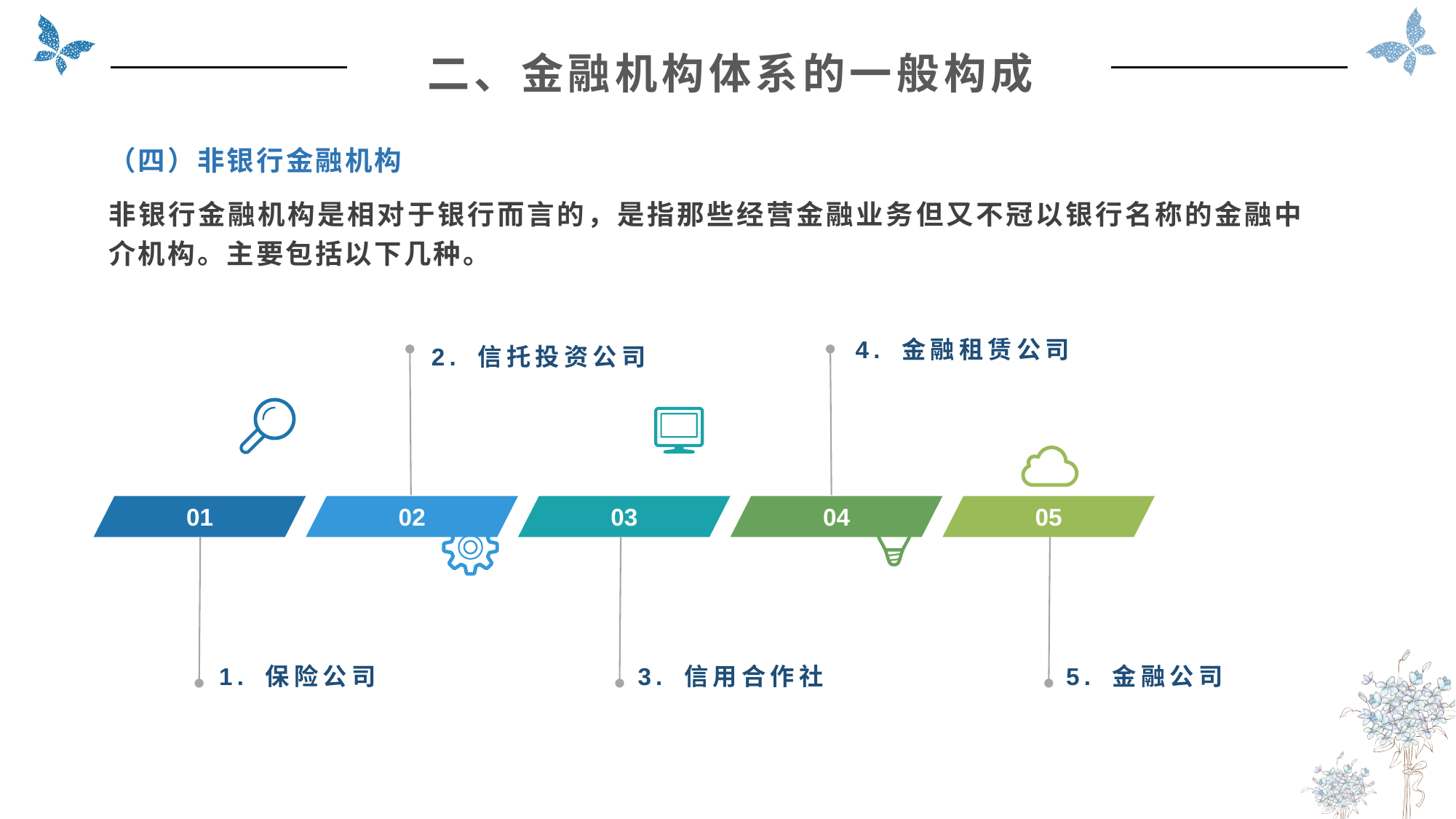

二、金融机构体系的一般构成
（四）非银行金融机构
非银行金融机构是相对于银行而言的，是指那些经营金融业务但又不冠以银行名称的金融中介机构。主要包括以下几种。
2. 信托投资公司
4. 金融租赁公司

01
02
03
04
05

1. 保险公司
3. 信用合作社
5. 金融公司